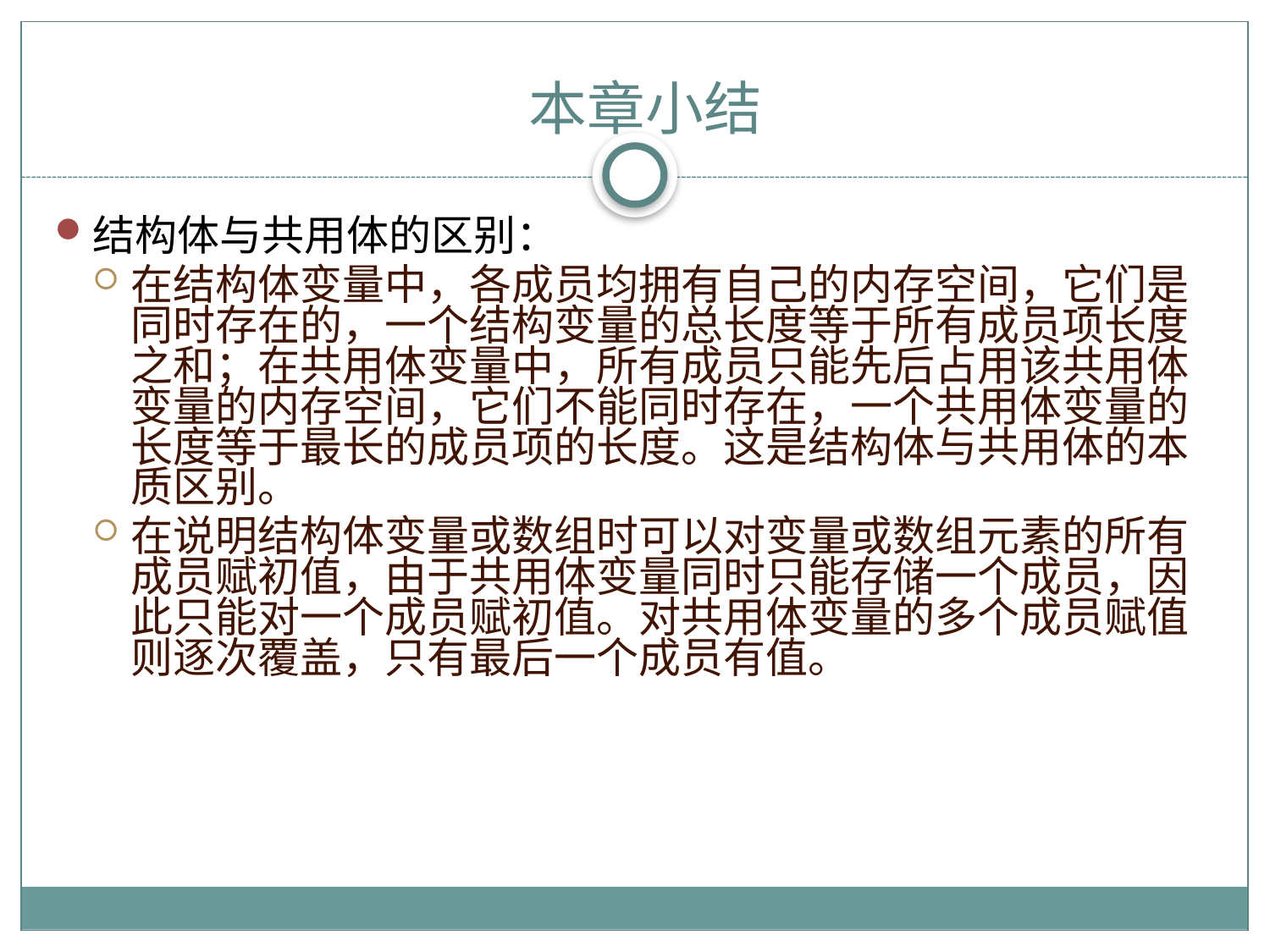

本章小结
结构体与共用体的区别：
在结构体变量中，各成员均拥有自己的内存空间，它们是同时存在的，一个结构变量的总长度等于所有成员项长度之和；在共用体变量中，所有成员只能先后占用该共用体变量的内存空间，它们不能同时存在，一个共用体变量的长度等于最长的成员项的长度。这是结构体与共用体的本质区别。
在说明结构体变量或数组时可以对变量或数组元素的所有成员赋初值，由于共用体变量同时只能存储一个成员，因此只能对一个成员赋初值。对共用体变量的多个成员赋值则逐次覆盖，只有最后一个成员有值。